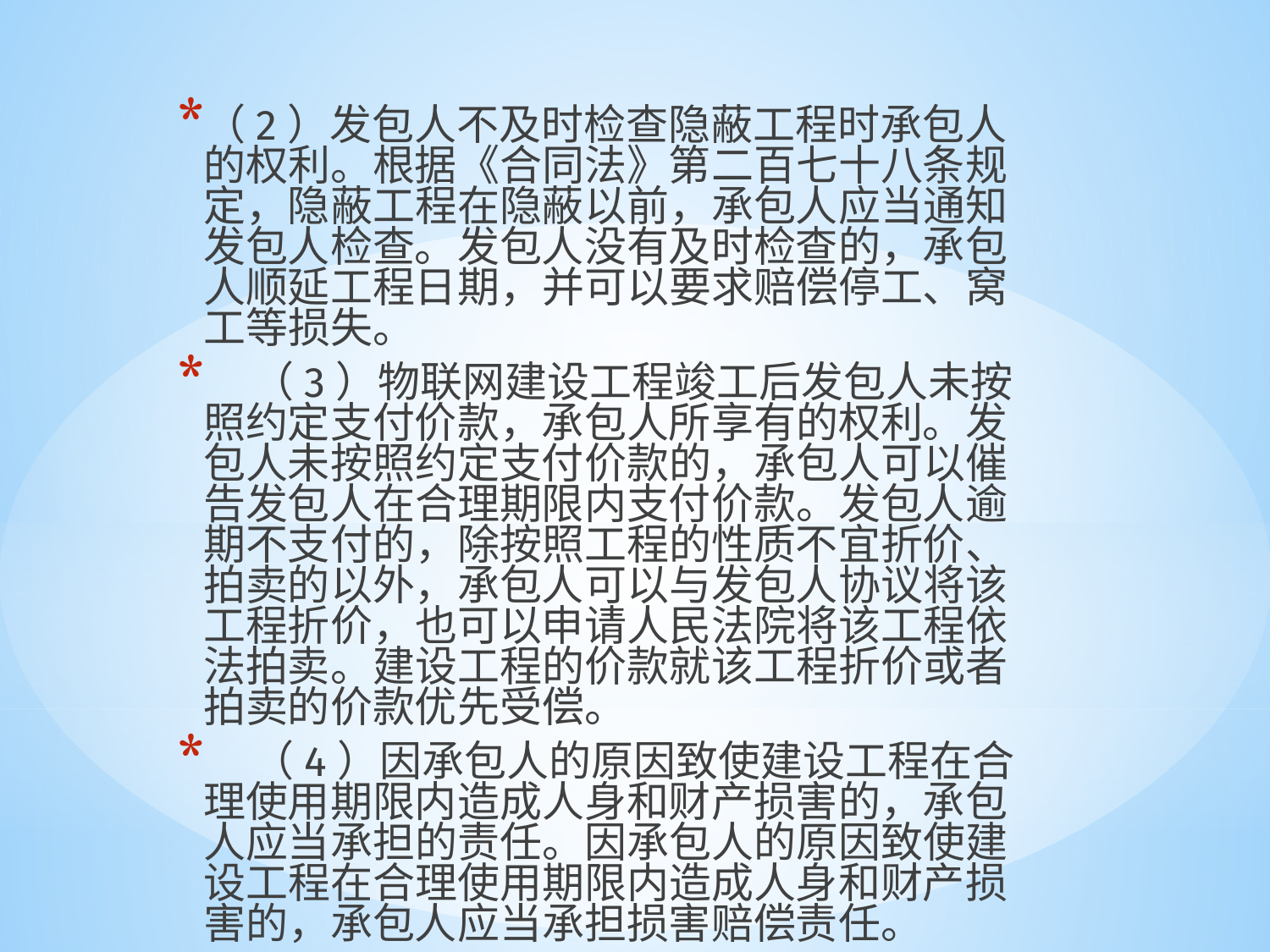

（2）发包人不及时检查隐蔽工程时承包人的权利。根据《合同法》第二百七十八条规定，隐蔽工程在隐蔽以前，承包人应当通知发包人检查。发包人没有及时检查的，承包人顺延工程日期，并可以要求赔偿停工、窝工等损失。
    （3）物联网建设工程竣工后发包人未按照约定支付价款，承包人所享有的权利。发包人未按照约定支付价款的，承包人可以催告发包人在合理期限内支付价款。发包人逾期不支付的，除按照工程的性质不宜折价、拍卖的以外，承包人可以与发包人协议将该工程折价，也可以申请人民法院将该工程依法拍卖。建设工程的价款就该工程折价或者拍卖的价款优先受偿。
    （4）因承包人的原因致使建设工程在合理使用期限内造成人身和财产损害的，承包人应当承担的责任。因承包人的原因致使建设工程在合理使用期限内造成人身和财产损害的，承包人应当承担损害赔偿责任。
#